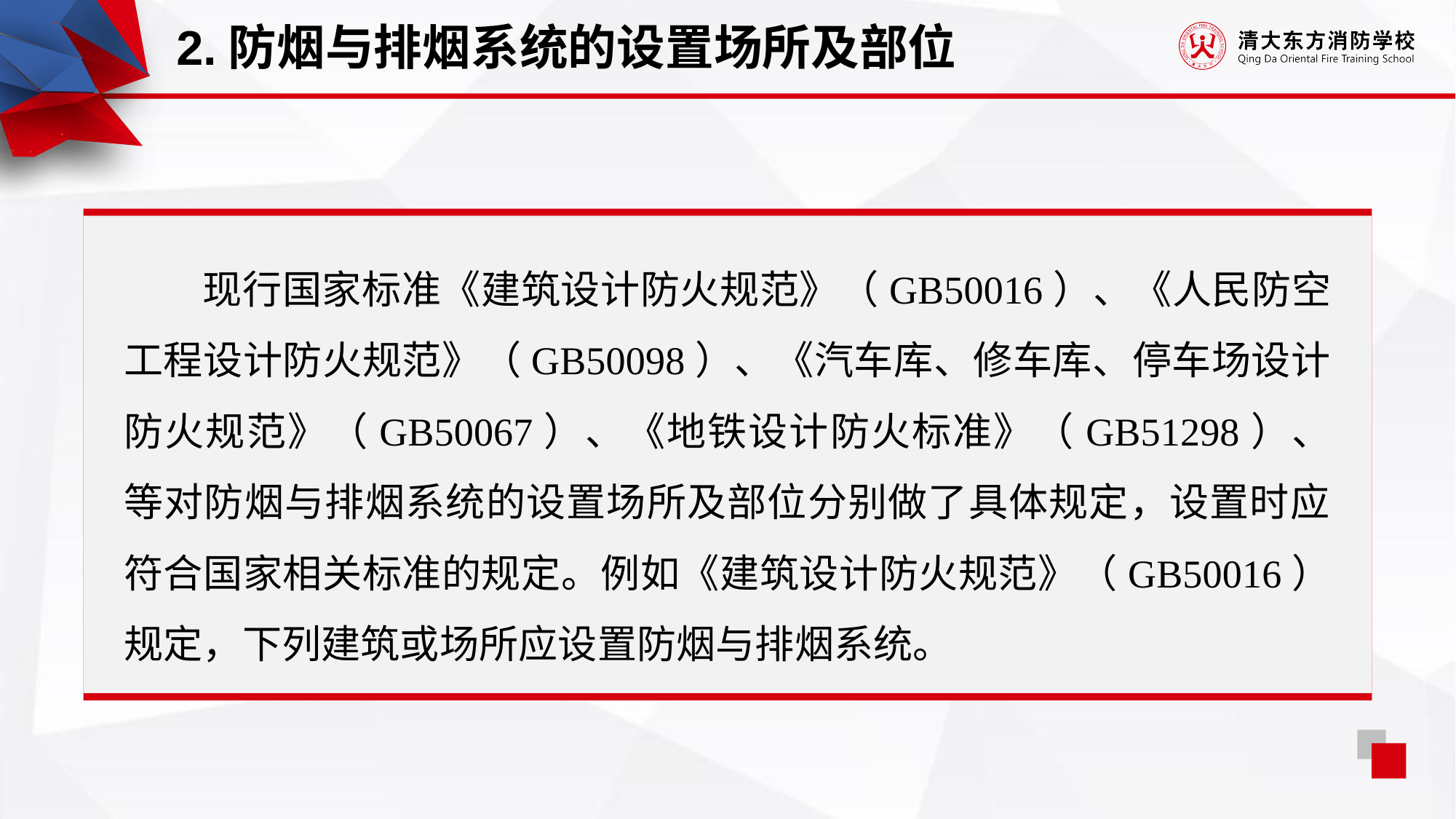

2.防烟与排烟系统的设置场所及部位

现行国家标准《建筑设计防火规范》（GB50016）、《人民防空工程设计防火规范》（GB50098）、《汽车库、修车库、停车场设计防火规范》（GB50067）、《地铁设计防火标准》（GB51298）、等对防烟与排烟系统的设置场所及部位分别做了具体规定，设置时应符合国家相关标准的规定。例如《建筑设计防火规范》（GB50016）规定，下列建筑或场所应设置防烟与排烟系统。